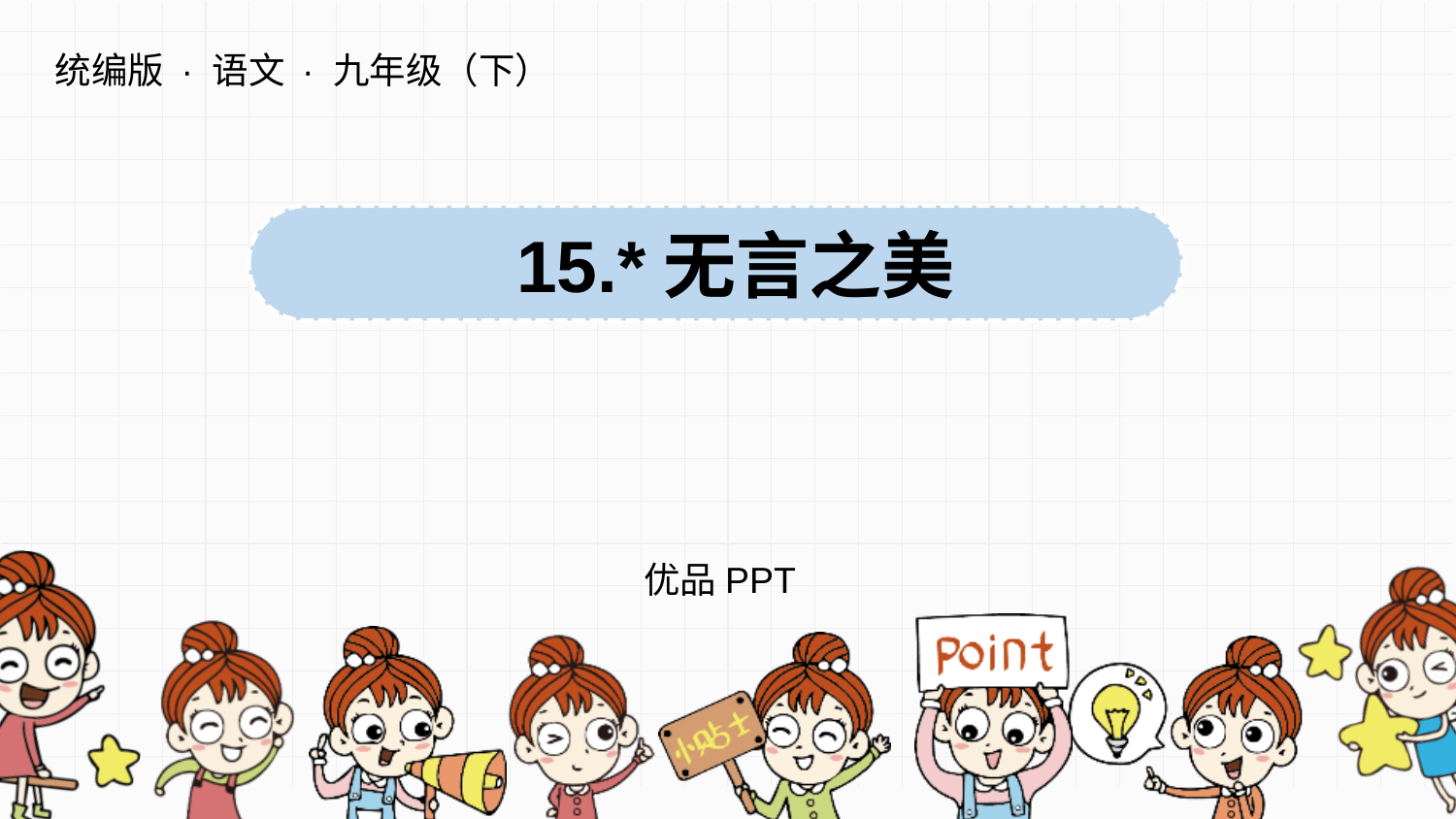

统编版 · 语文 · 九年级（下）
  15.*无言之美
优品PPT